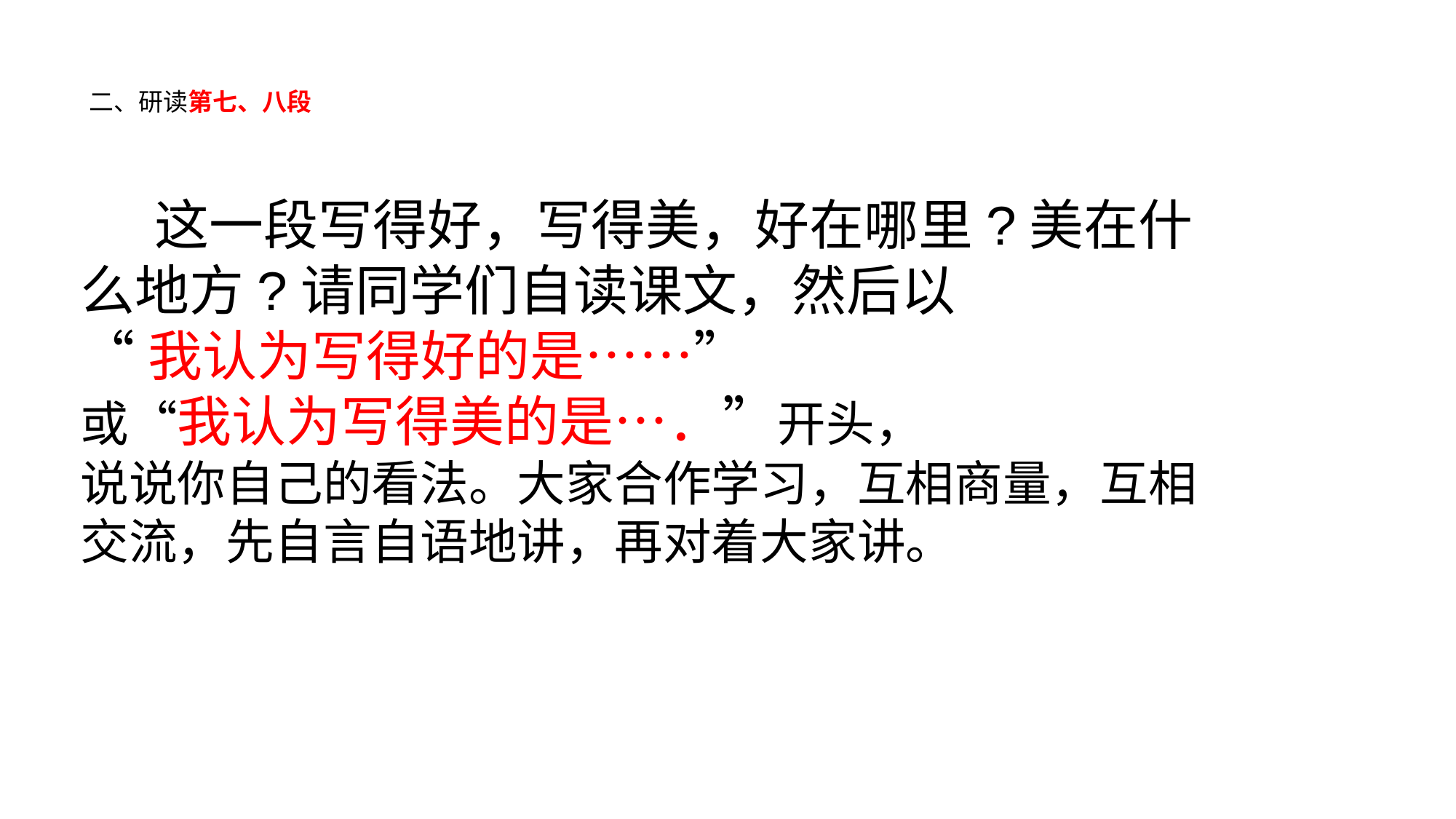

# 二、研读第七、八段
     这一段写得好，写得美，好在哪里?美在什么地方?请同学们自读课文，然后以
“我认为写得好的是……”
或“我认为写得美的是…．”开头，
说说你自己的看法。大家合作学习，互相商量，互相交流，先自言自语地讲，再对着大家讲。